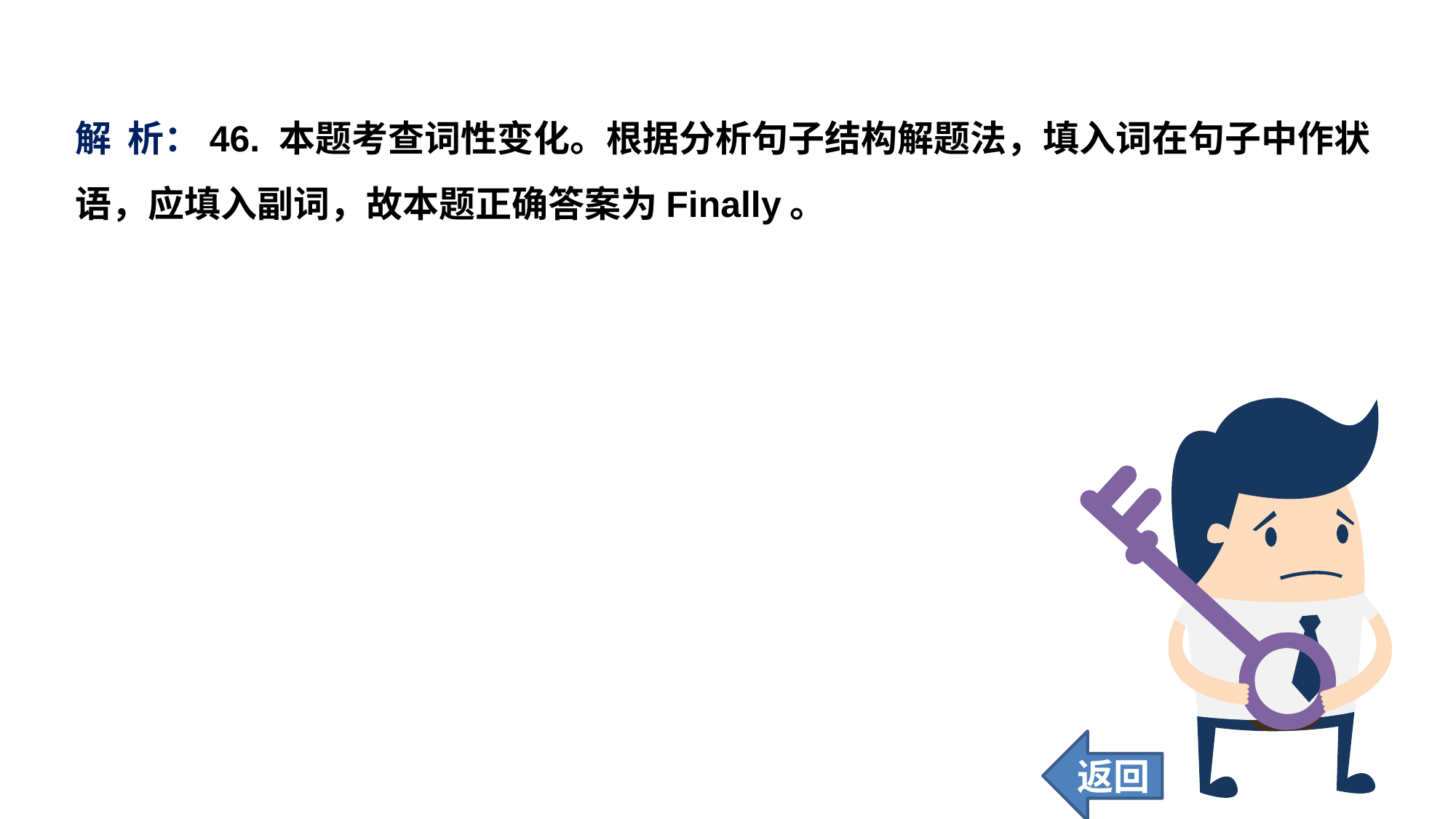

解  析：46. 本题考查词性变化。根据分析句子结构解题法，填入词在句子中作状语，应填入副词，故本题正确答案为Finally。

返回
232